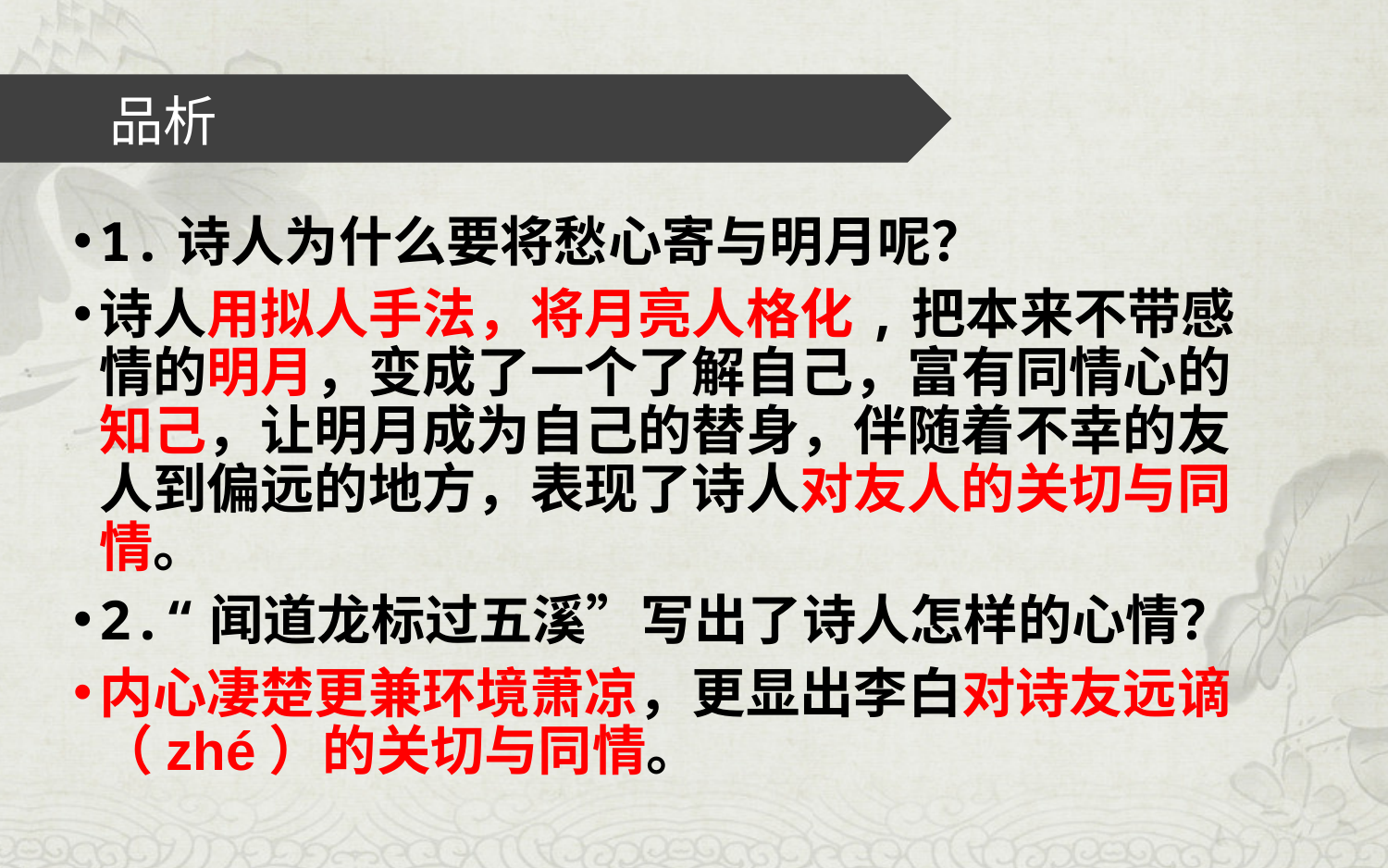

品析
1.诗人为什么要将愁心寄与明月呢？
诗人用拟人手法，将月亮人格化,把本来不带感情的明月，变成了一个了解自己，富有同情心的知己，让明月成为自己的替身，伴随着不幸的友人到偏远的地方，表现了诗人对友人的关切与同情。
2.“闻道龙标过五溪”写出了诗人怎样的心情？
内心凄楚更兼环境萧凉，更显出李白对诗友远谪（zhé）的关切与同情。